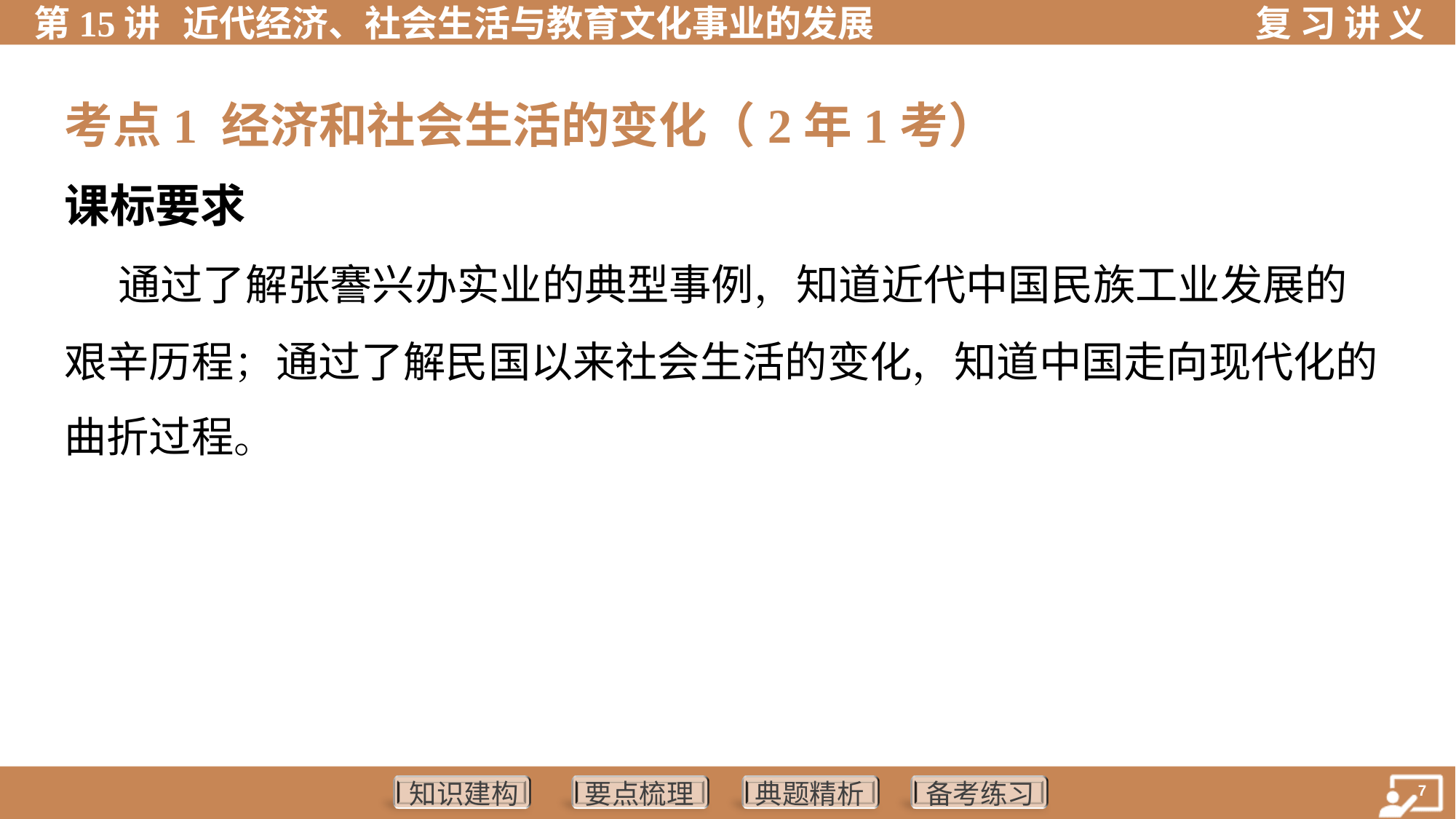

考点1 经济和社会生活的变化（2年1考）
课标要求
    通过了解张謇兴办实业的典型事例，知道近代中国民族工业发展的
艰辛历程；通过了解民国以来社会生活的变化，知道中国走向现代化的
曲折过程。